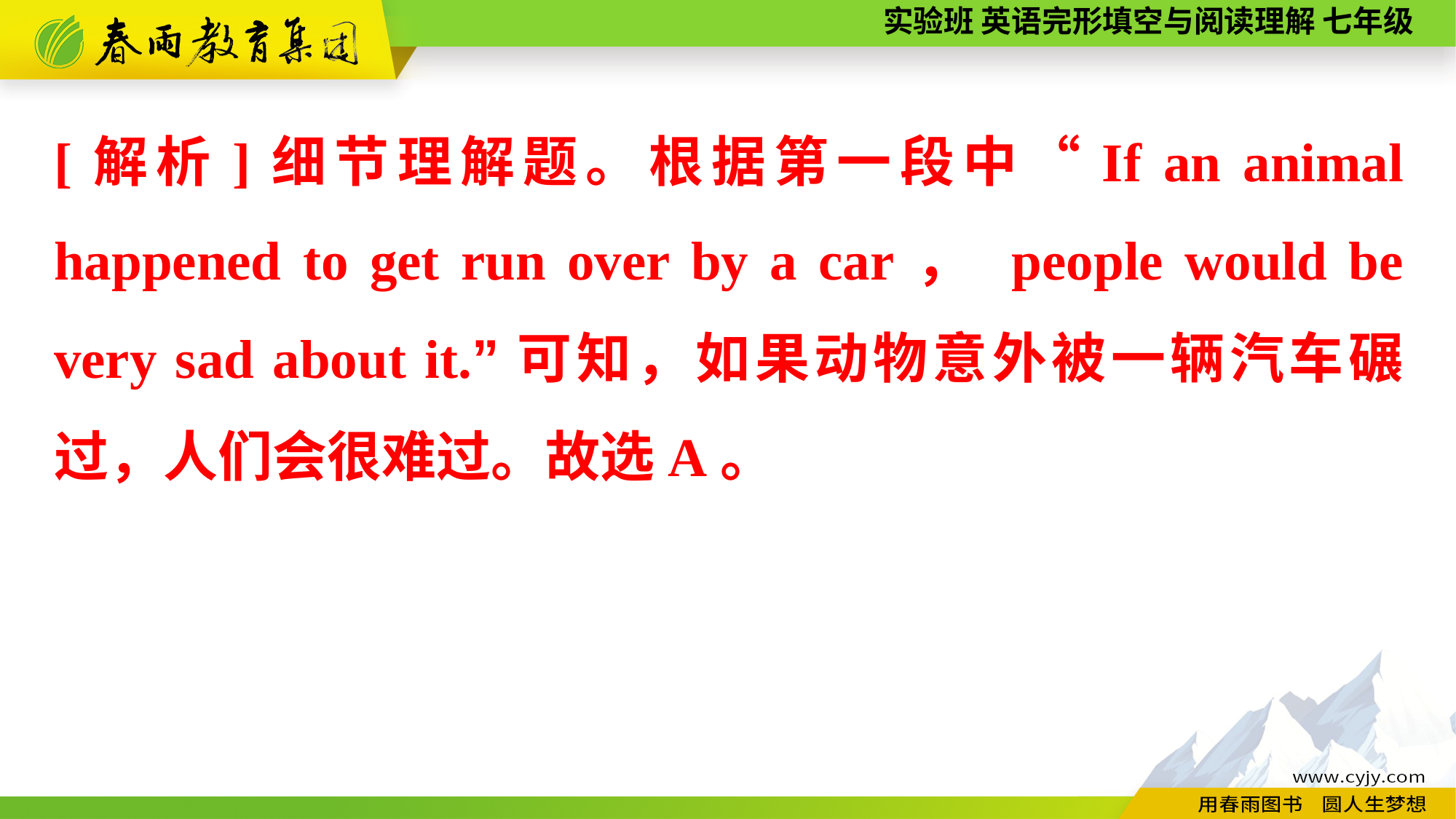

[解析]细节理解题。根据第一段中“If an animal happened to get run over by a car， people would be very sad about it.”可知，如果动物意外被一辆汽车碾过，人们会很难过。故选A。